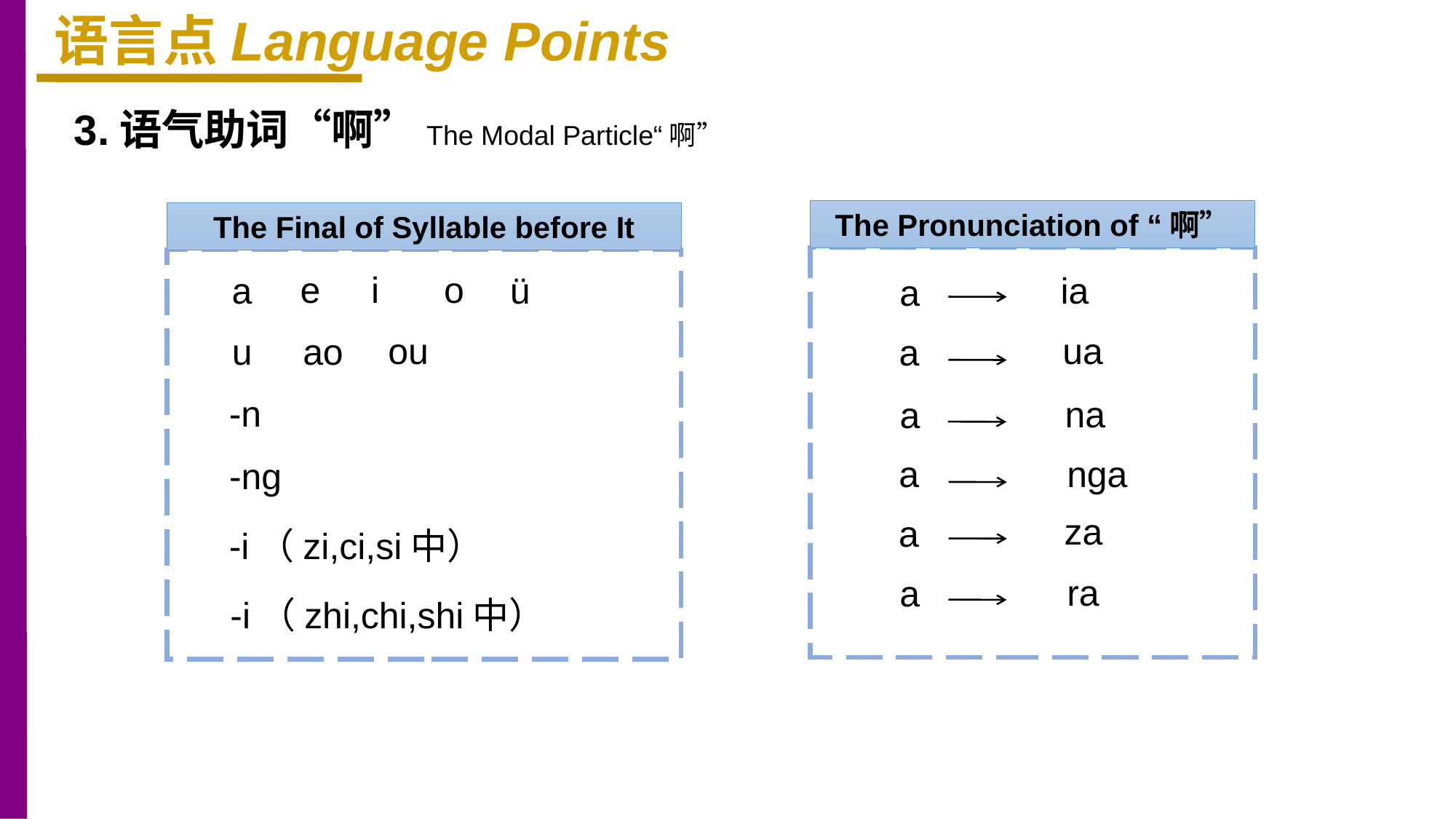

语言点Language Points
3.语气助词“啊”The Modal Particle“啊”
The Pronunciation of “啊”

The Final of Syllable before It

e
o
i
a
ü
ia
a
ou
ua
ao
u
a
-n
na
a
a
nga
-nɡ
za
a
-i（zi,ci,si中）
ra
a
-i（zhi,chi,shi中）